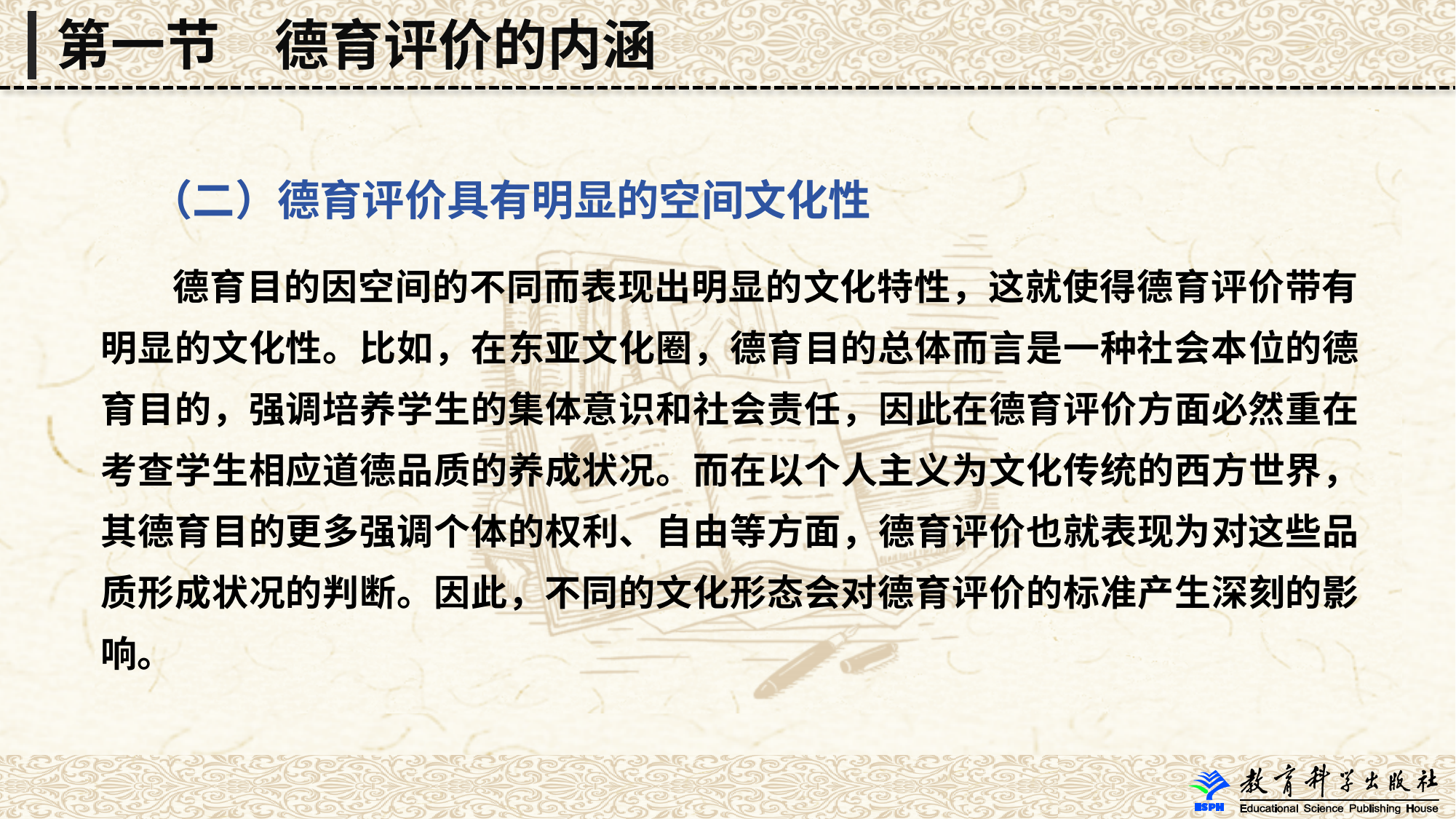

第一节　德育评价的内涵
     （二）德育评价具有明显的空间文化性

       德育目的因空间的不同而表现出明显的文化特性，这就使得德育评价带有明显的文化性。比如，在东亚文化圈，德育目的总体而言是一种社会本位的德育目的，强调培养学生的集体意识和社会责任，因此在德育评价方面必然重在考查学生相应道德品质的养成状况。而在以个人主义为文化传统的西方世界，其德育目的更多强调个体的权利、自由等方面，德育评价也就表现为对这些品质形成状况的判断。因此，不同的文化形态会对德育评价的标准产生深刻的影响。